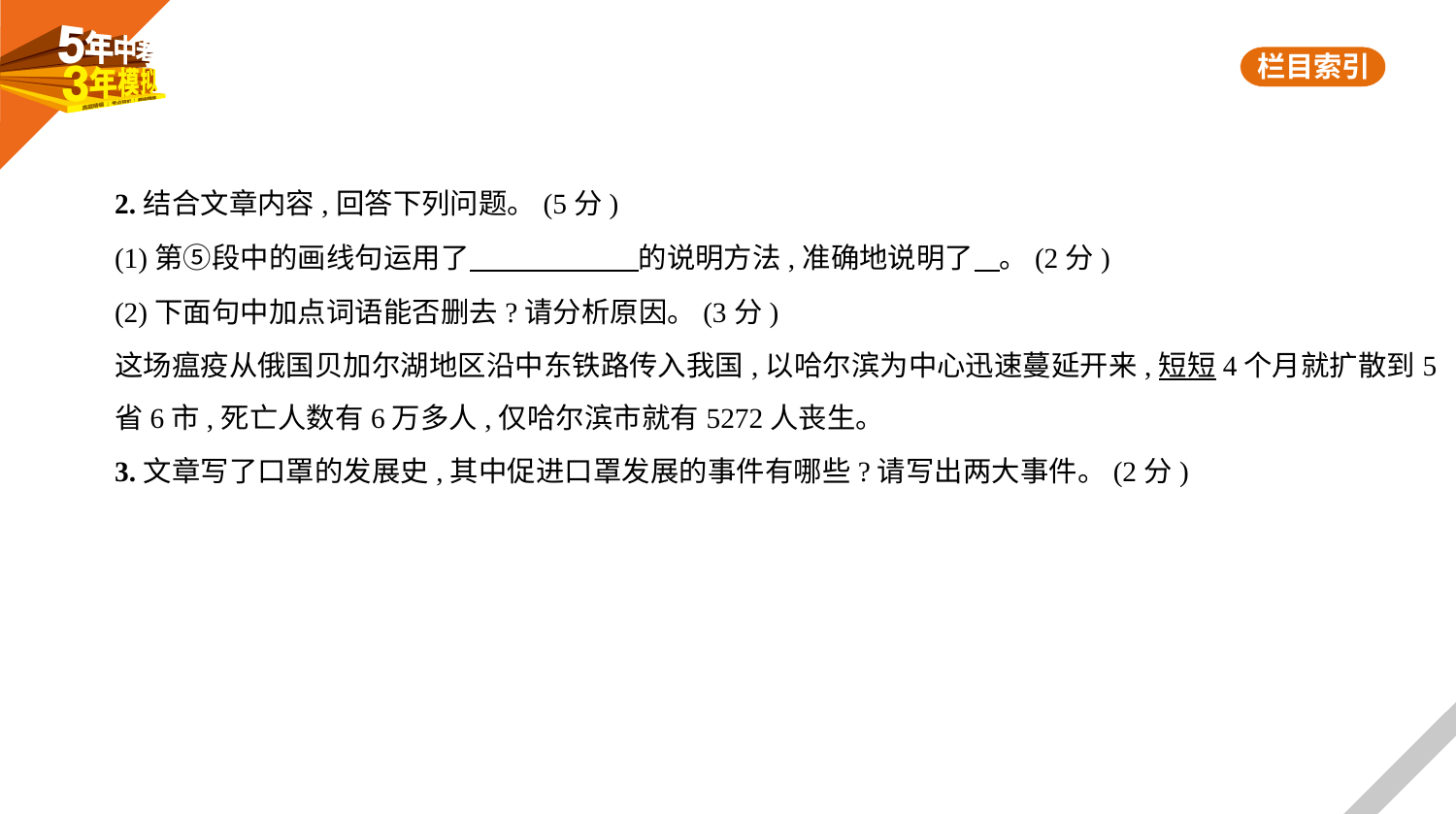

2.结合文章内容,回答下列问题。(5分)
(1)第⑤段中的画线句运用了　　　　　    的说明方法,准确地说明了    。(2分)
(2)下面句中加点词语能否删去?请分析原因。(3分)
这场瘟疫从俄国贝加尔湖地区沿中东铁路传入我国,以哈尔滨为中心迅速蔓延开来,短短4个月就扩散到5
省6市,死亡人数有6万多人,仅哈尔滨市就有5272人丧生。
3.文章写了口罩的发展史,其中促进口罩发展的事件有哪些?请写出两大事件。(2分)